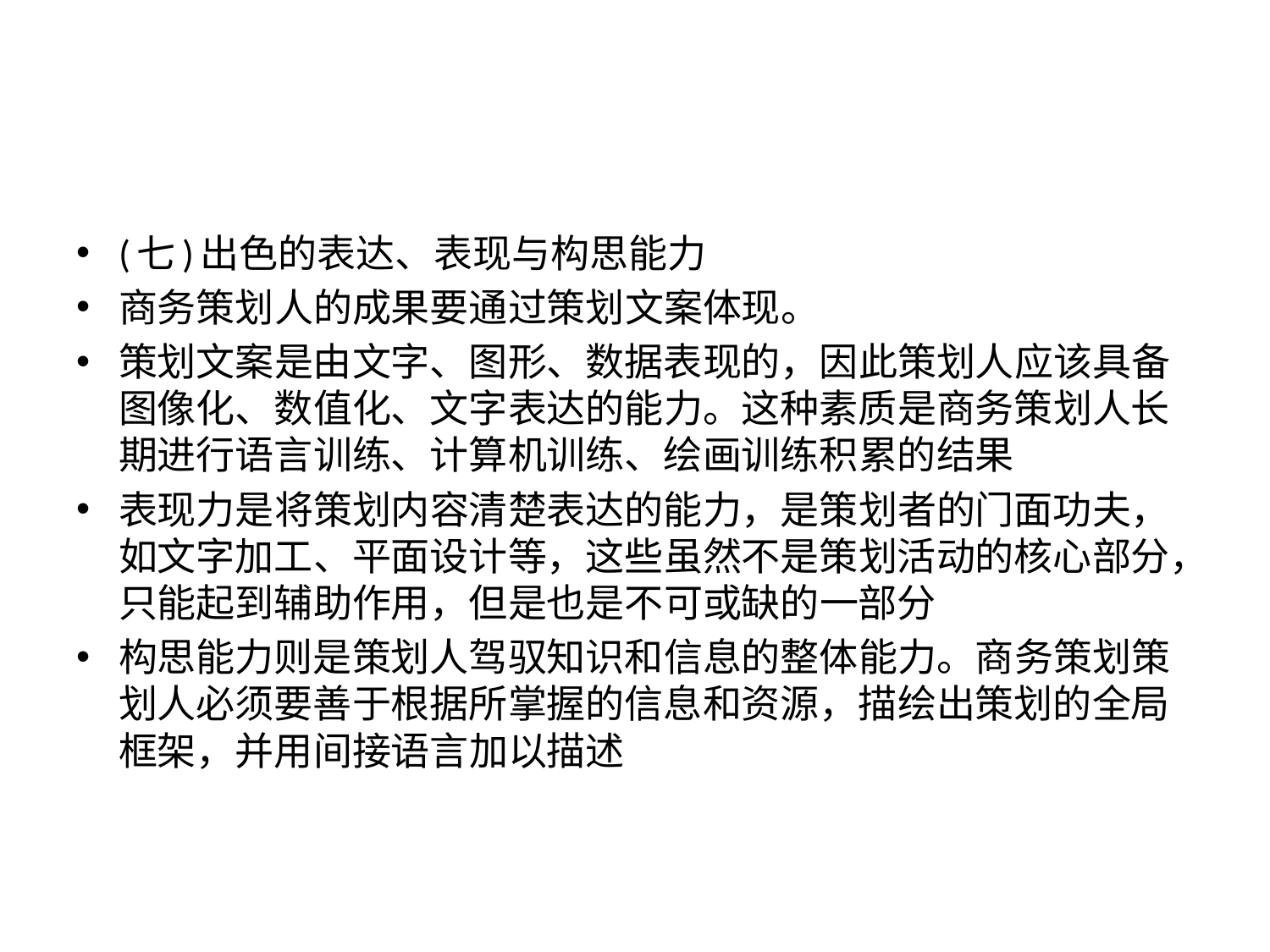

#
(七)出色的表达、表现与构思能力
商务策划人的成果要通过策划文案体现。
策划文案是由文字、图形、数据表现的，因此策划人应该具备图像化、数值化、文字表达的能力。这种素质是商务策划人长期进行语言训练、计算机训练、绘画训练积累的结果
表现力是将策划内容清楚表达的能力，是策划者的门面功夫，如文字加工、平面设计等，这些虽然不是策划活动的核心部分，只能起到辅助作用，但是也是不可或缺的一部分
构思能力则是策划人驾驭知识和信息的整体能力。商务策划策划人必须要善于根据所掌握的信息和资源，描绘出策划的全局框架，并用间接语言加以描述